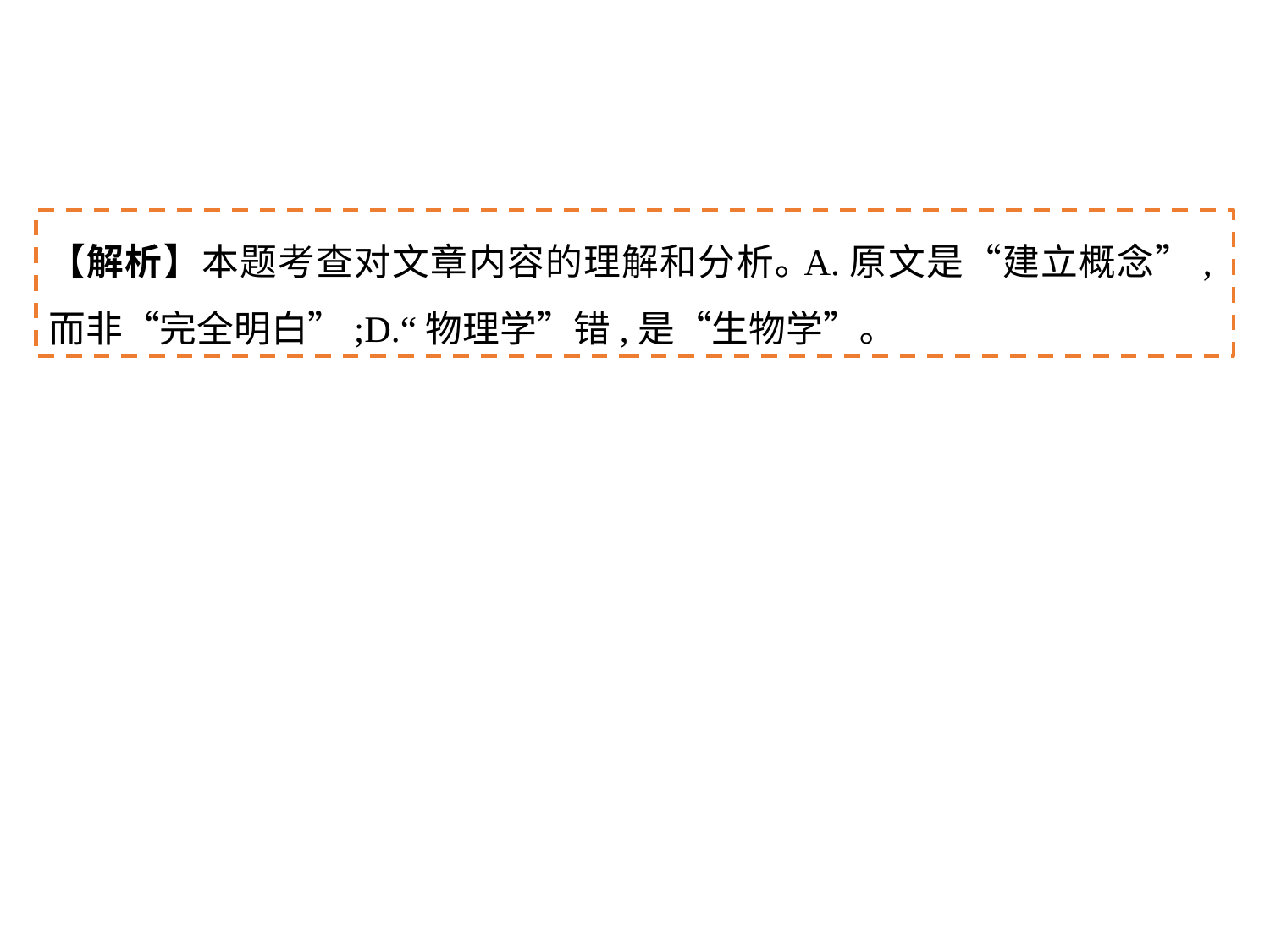

【解析】本题考查对文章内容的理解和分析｡A.原文是“建立概念”,而非“完全明白”;D.“物理学”错,是“生物学”｡